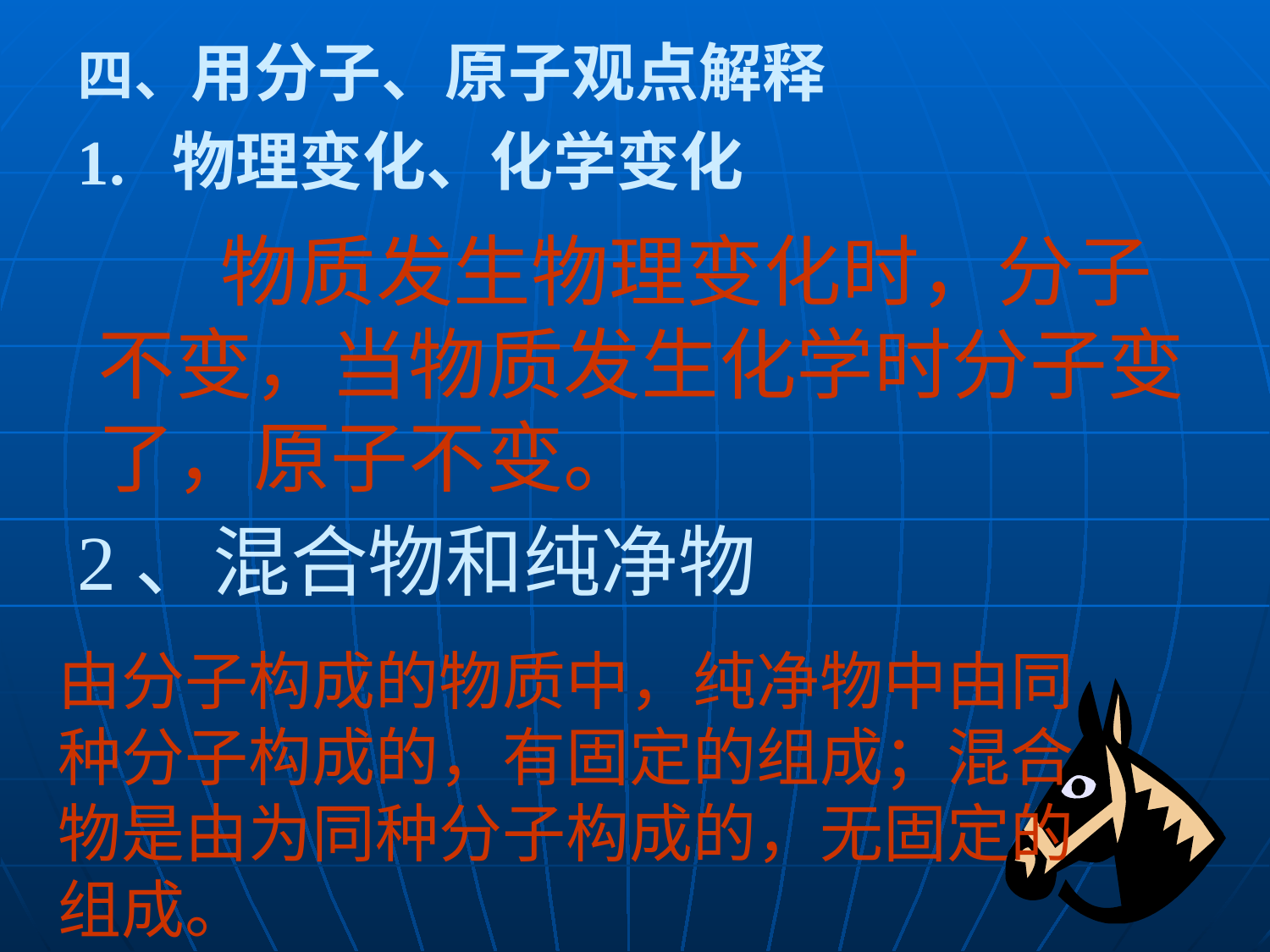

四、用分子、原子观点解释
1.  物理变化、化学变化
# 物质发生物理变化时，分子不变，当物质发生化学时分子变了，原子不变。
2、混合物和纯净物
由分子构成的物质中，纯净物中由同种分子构成的，有固定的组成；混合物是由为同种分子构成的，无固定的组成。